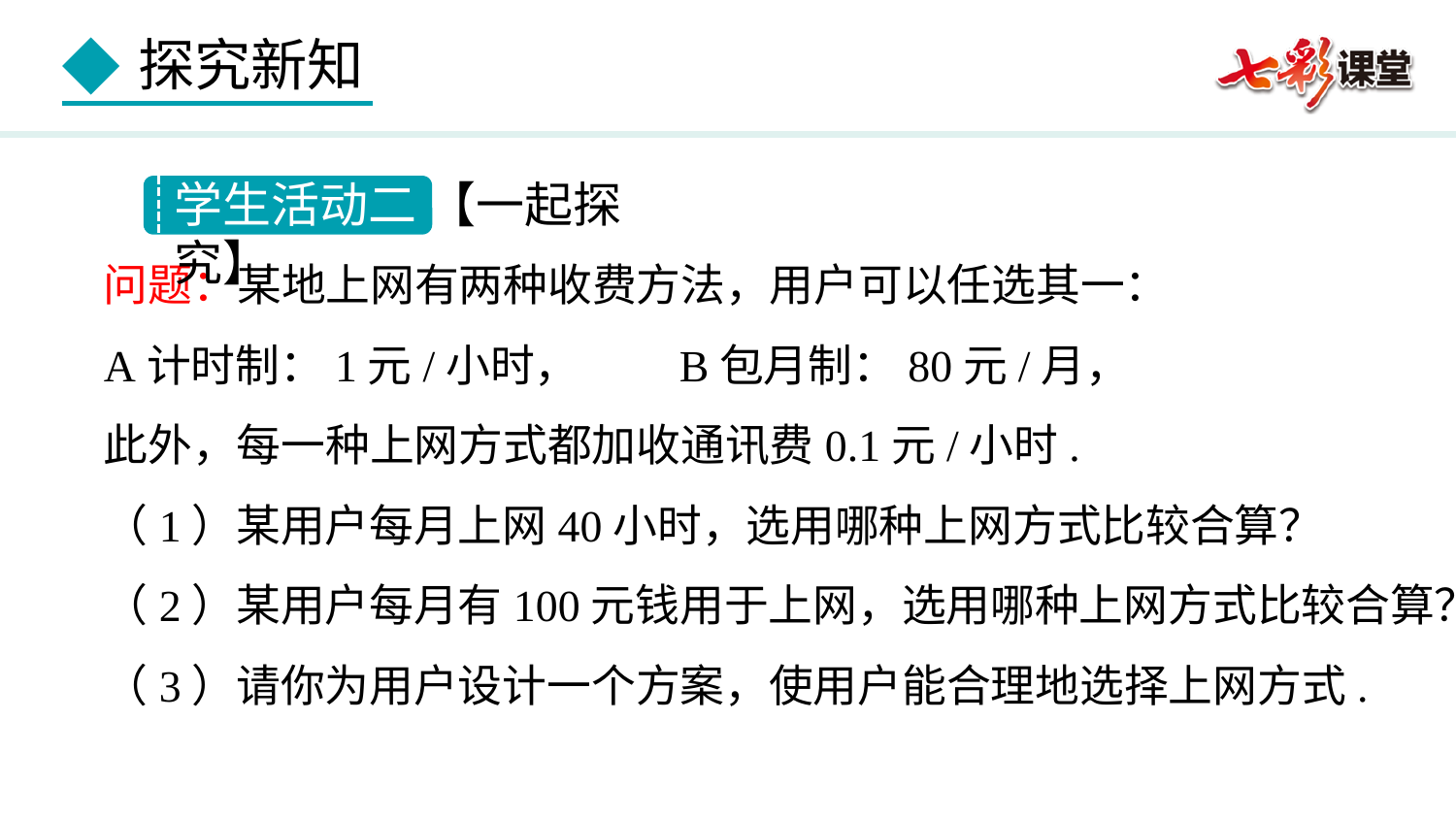

学生活动二 【一起探究】

问题：某地上网有两种收费方法，用户可以任选其一：
A计时制：1元/小时，         B包月制：80元/月，
此外，每一种上网方式都加收通讯费0.1元/小时.
（1）某用户每月上网40小时，选用哪种上网方式比较合算？
（2）某用户每月有100元钱用于上网，选用哪种上网方式比较合算？
（3）请你为用户设计一个方案，使用户能合理地选择上网方式.